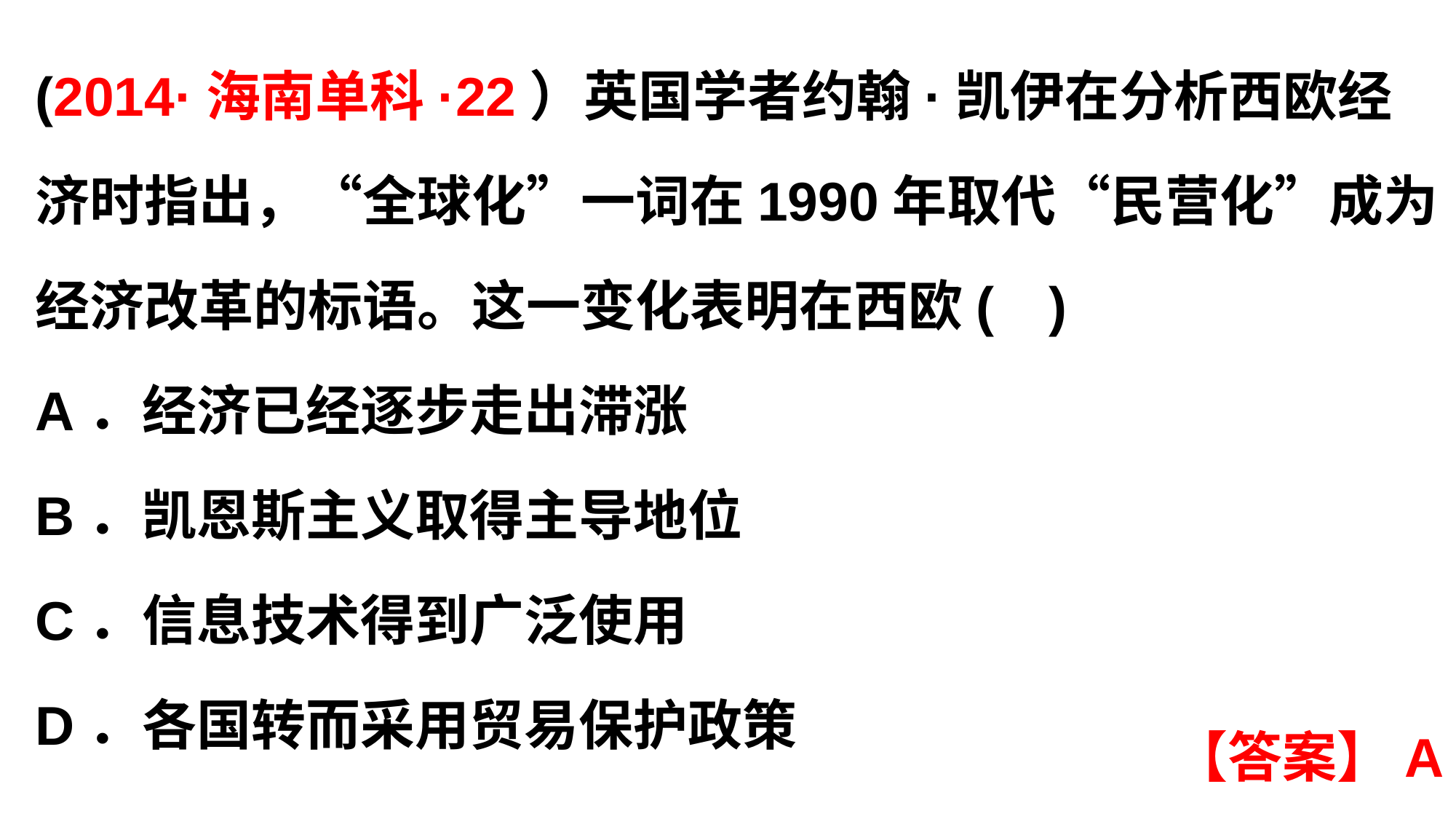

(2014·海南单科·22）英国学者约翰·凯伊在分析西欧经济时指出，“全球化”一词在1990年取代“民营化”成为经济改革的标语。这一变化表明在西欧(  )
A．经济已经逐步走出滞涨
B．凯恩斯主义取得主导地位
C．信息技术得到广泛使用
D．各国转而采用贸易保护政策
【答案】A